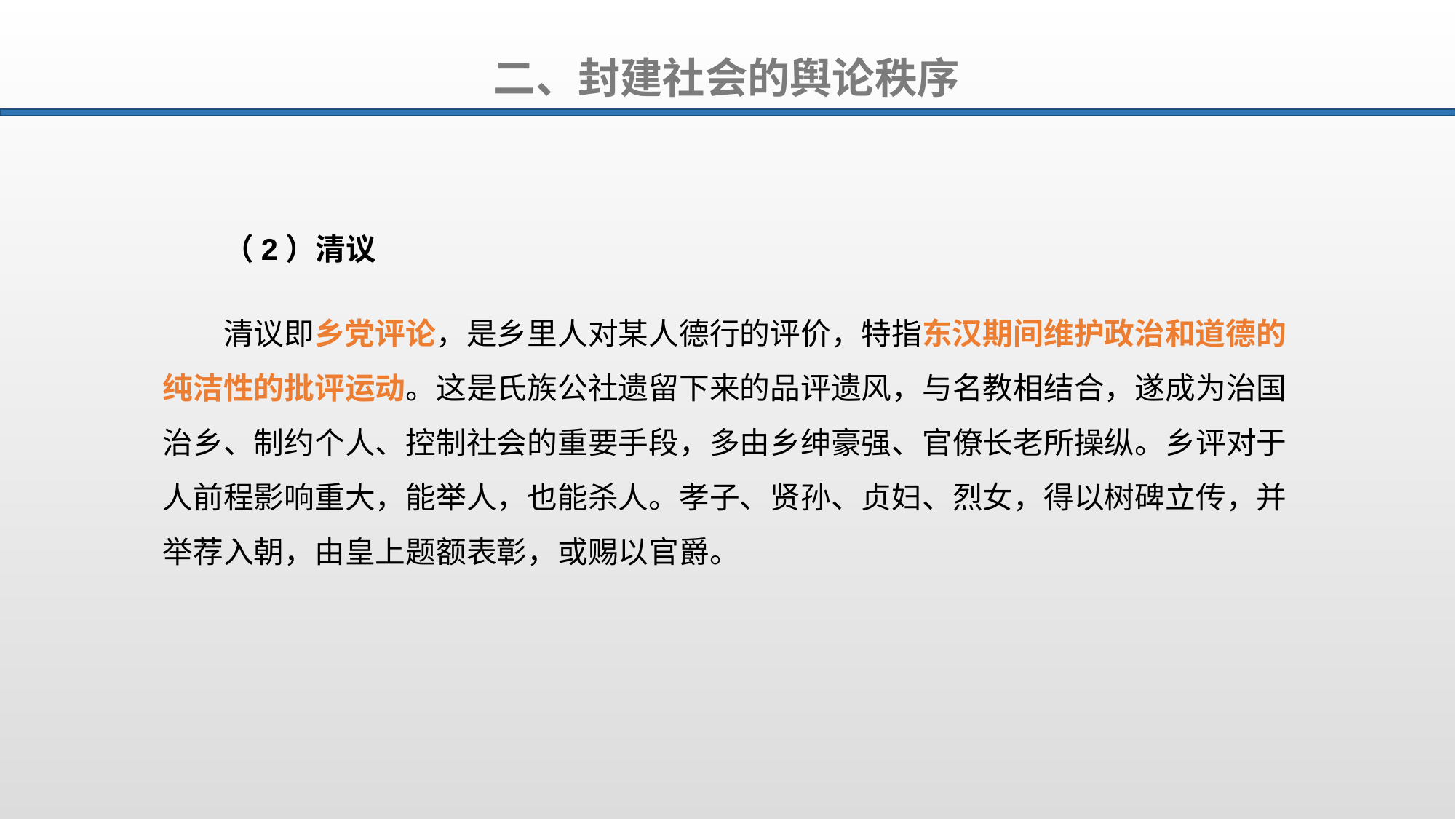

二、封建社会的舆论秩序

（2）清议
清议即乡党评论，是乡里人对某人德行的评价，特指东汉期间维护政治和道德的纯洁性的批评运动。这是氏族公社遗留下来的品评遗风，与名教相结合，遂成为治国治乡、制约个人、控制社会的重要手段，多由乡绅豪强、官僚长老所操纵。乡评对于人前程影响重大，能举人，也能杀人。孝子、贤孙、贞妇、烈女，得以树碑立传，并举荐入朝，由皇上题额表彰，或赐以官爵。